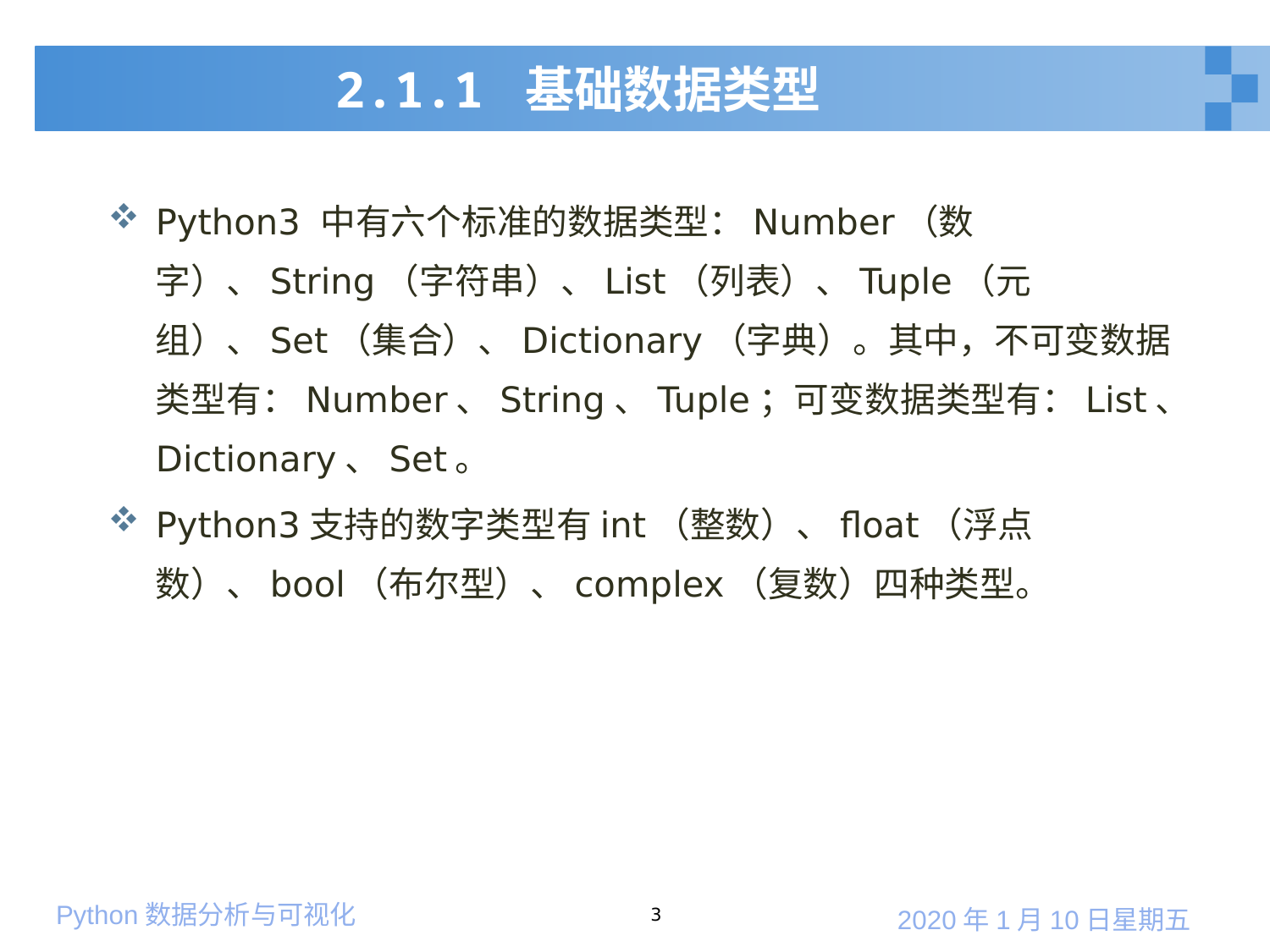

# 2.1.1 基础数据类型
Python3 中有六个标准的数据类型：Number（数字）、String（字符串）、List（列表）、Tuple（元组）、Set（集合）、Dictionary（字典）。其中，不可变数据类型有：Number、String、Tuple；可变数据类型有：List、Dictionary、Set。
Python3支持的数字类型有int（整数）、float（浮点数）、bool（布尔型）、complex（复数）四种类型。
3
2020年1月10日星期五